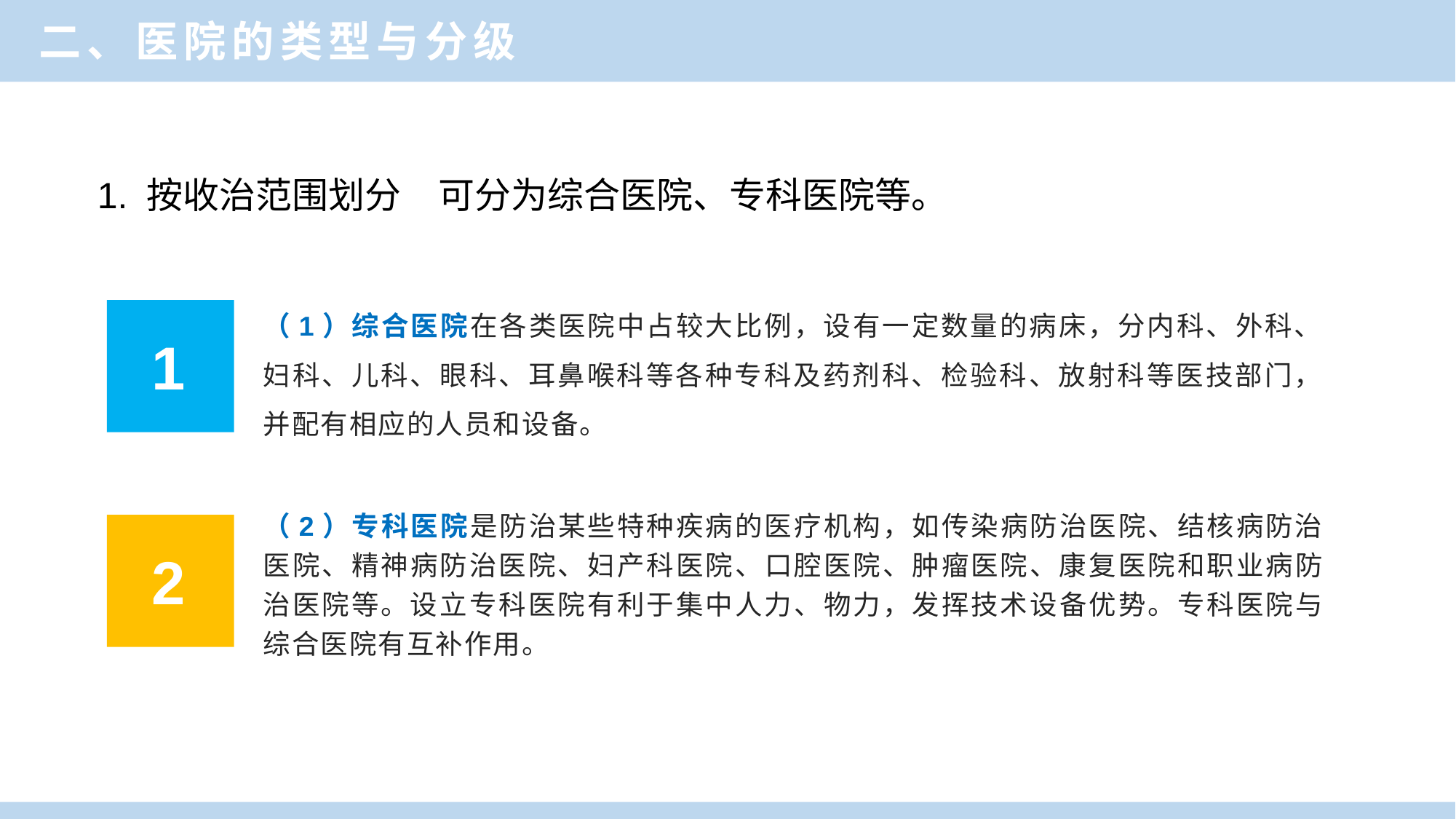

二、医院的类型与分级
1. 按收治范围划分　可分为综合医院、专科医院等。

（1）综合医院在各类医院中占较大比例，设有一定数量的病床，分内科、外科、妇科、儿科、眼科、耳鼻喉科等各种专科及药剂科、检验科、放射科等医技部门，并配有相应的人员和设备。
1

（2）专科医院是防治某些特种疾病的医疗机构，如传染病防治医院、结核病防治医院、精神病防治医院、妇产科医院、口腔医院、肿瘤医院、康复医院和职业病防治医院等。设立专科医院有利于集中人力、物力，发挥技术设备优势。专科医院与综合医院有互补作用。
2